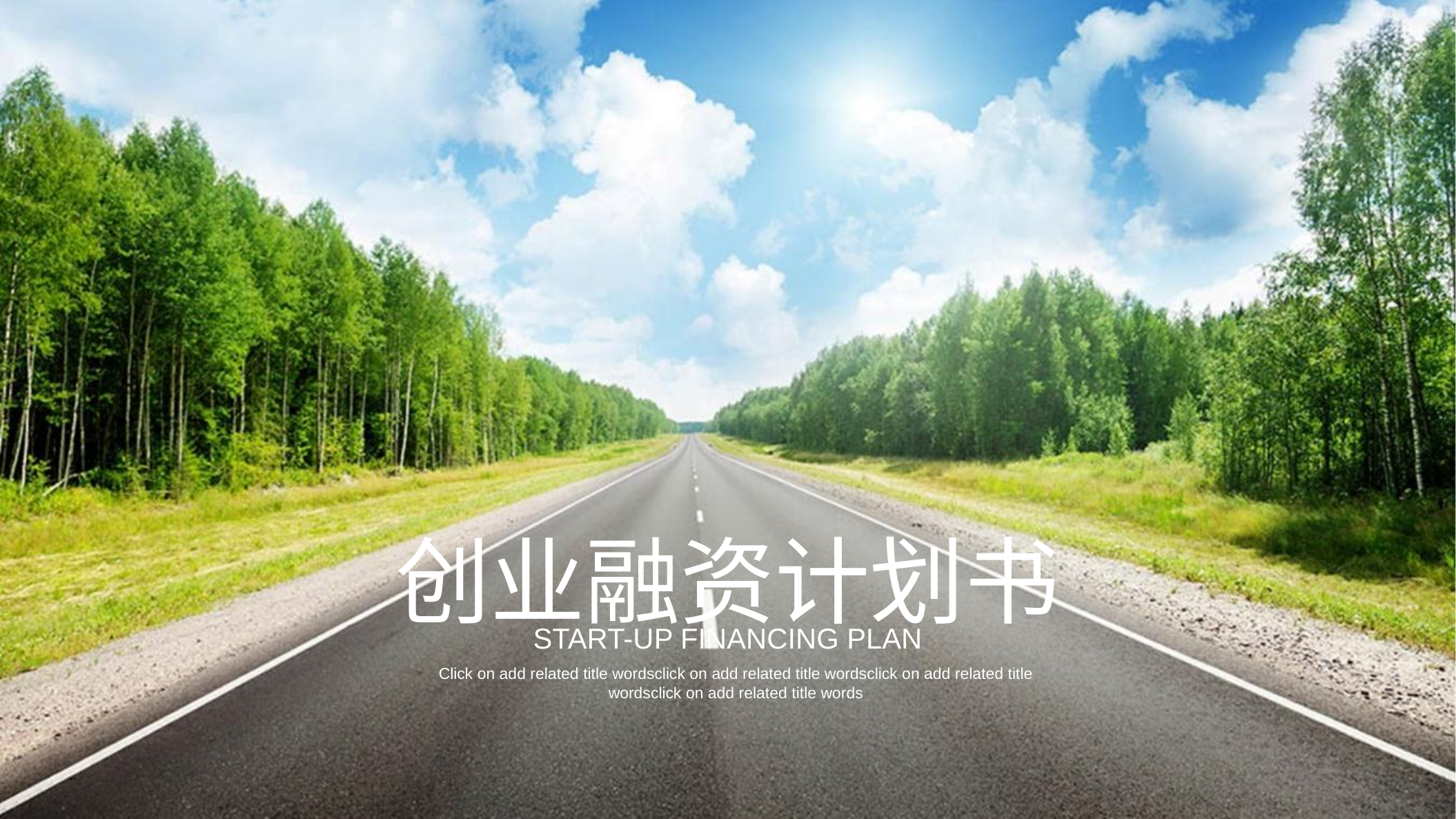

创业融资计划书
START-UP FINANCING PLAN
Click on add related title wordsclick on add related title wordsclick on add related title wordsclick on add related title words